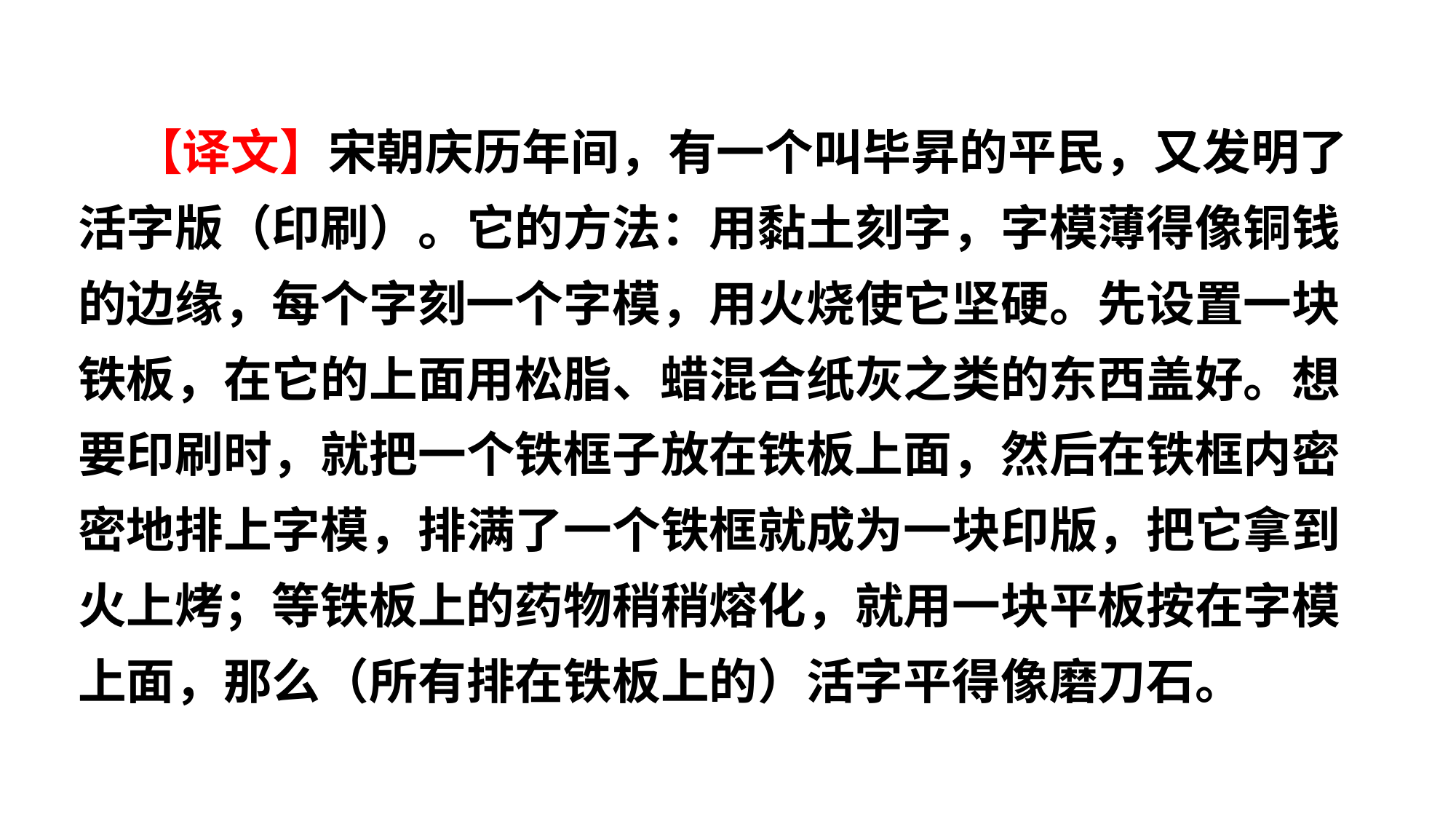

【译文】宋朝庆历年间，有一个叫毕昇的平民，又发明了活字版（印刷）。它的方法：用黏土刻字，字模薄得像铜钱的边缘，每个字刻一个字模，用火烧使它坚硬。先设置一块铁板，在它的上面用松脂、蜡混合纸灰之类的东西盖好。想要印刷时，就把一个铁框子放在铁板上面，然后在铁框内密密地排上字模，排满了一个铁框就成为一块印版，把它拿到火上烤；等铁板上的药物稍稍熔化，就用一块平板按在字模上面，那么（所有排在铁板上的）活字平得像磨刀石。